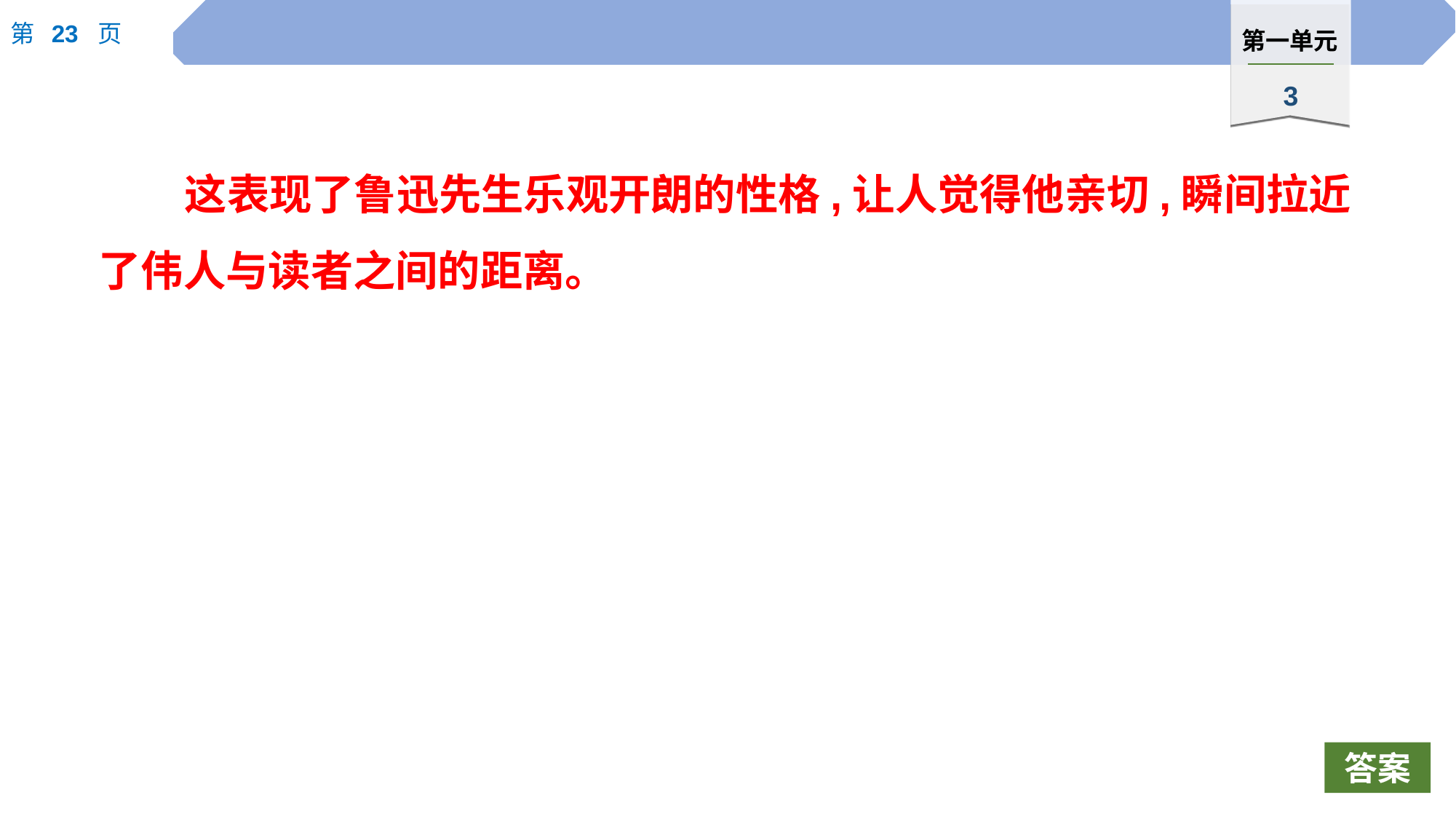

这表现了鲁迅先生乐观开朗的性格,让人觉得他亲切,瞬间拉近了伟人与读者之间的距离。
答案